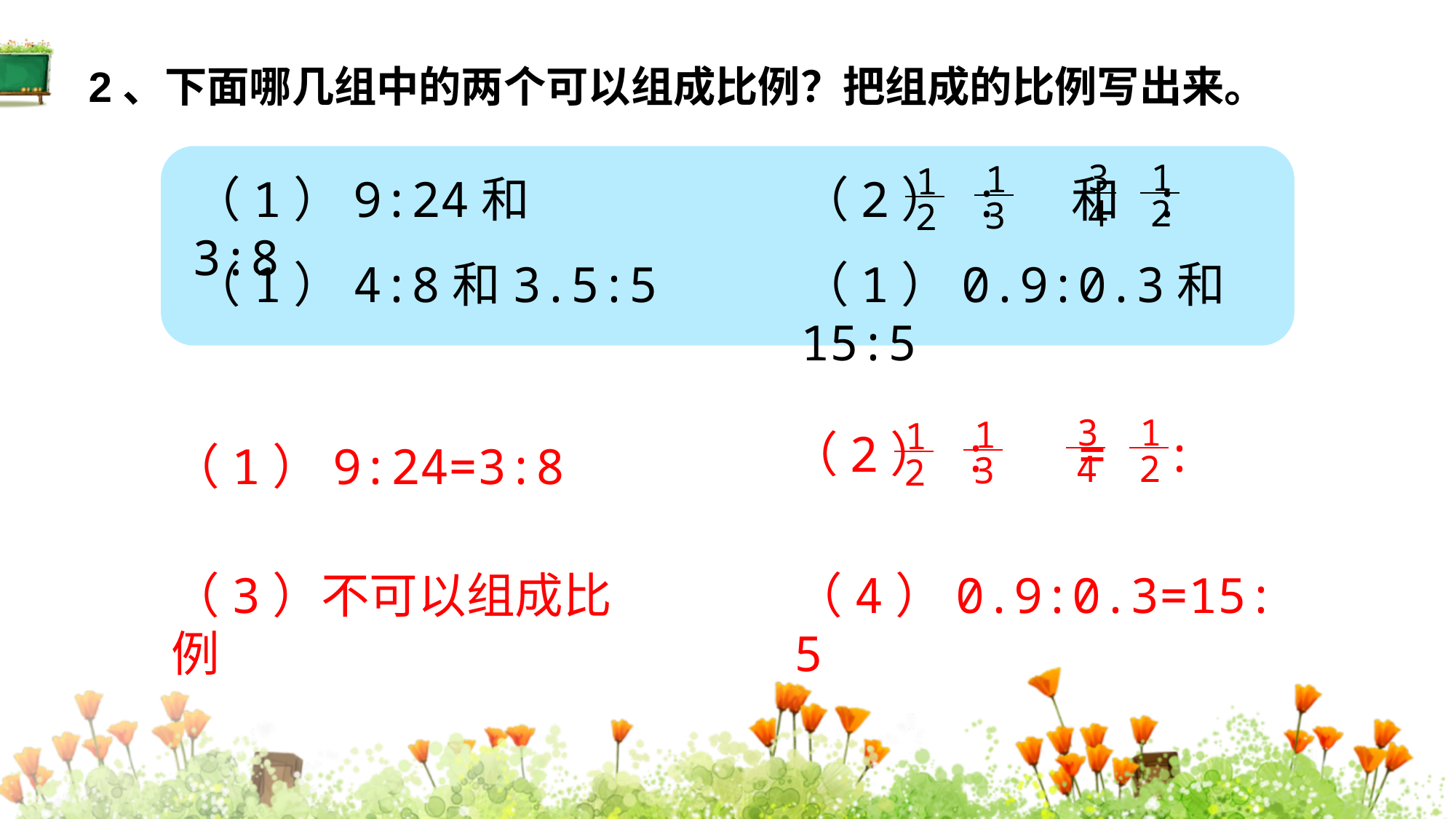

2、下面哪几组中的两个可以组成比例？把组成的比例写出来。

3
4
1
2
1
3
1
2
（1）9:24和3:8
（2） :  和  :
（1）4:8和3.5:5
（1）0.9:0.3和15:5
3
4
1
2
1
3
1
2
（2） :   =  :
（1）9:24=3:8
（3）不可以组成比例
（4）0.9:0.3=15:5